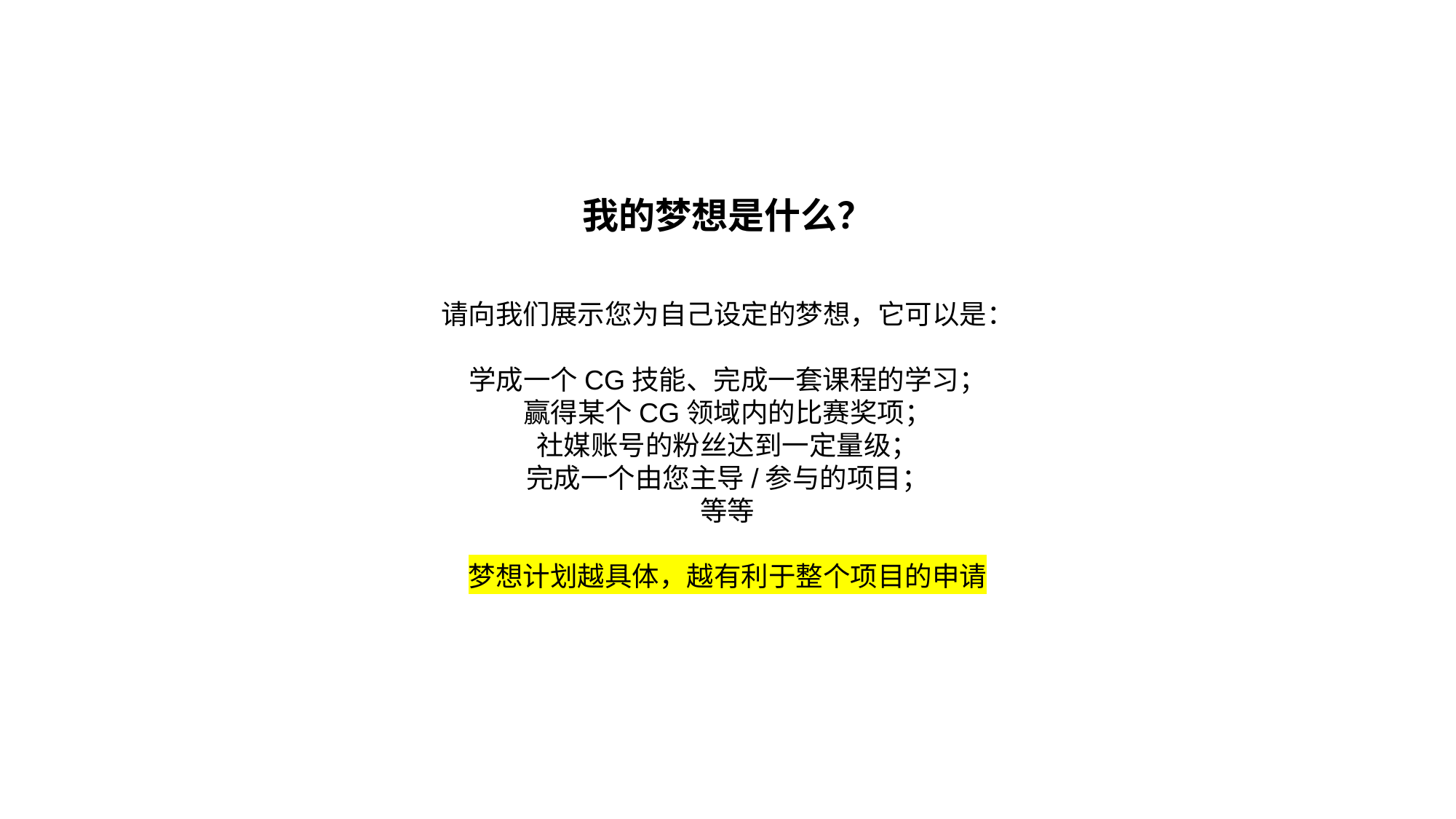

我的梦想是什么？
请向我们展示您为自己设定的梦想，它可以是：

学成一个CG技能、完成一套课程的学习；
赢得某个CG领域内的比赛奖项；
社媒账号的粉丝达到一定量级；
完成一个由您主导/参与的项目；
等等

梦想计划越具体，越有利于整个项目的申请